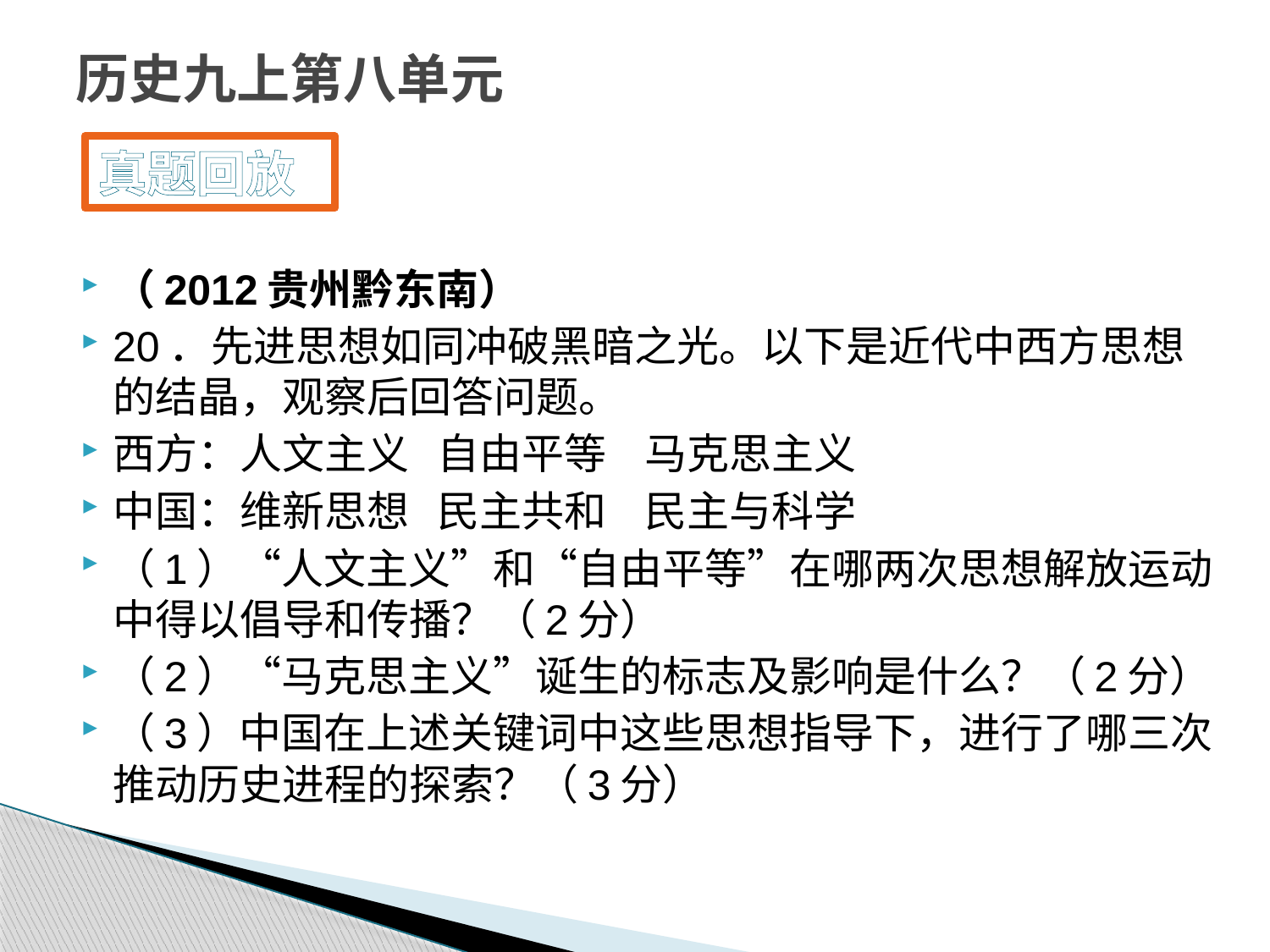

# 历史九上第八单元
真题回放
（2012贵州黔东南）
20．先进思想如同冲破黑暗之光。以下是近代中西方思想的结晶，观察后回答问题。
西方：人文主义   自由平等    马克思主义
中国：维新思想   民主共和    民主与科学
（1）“人文主义”和“自由平等”在哪两次思想解放运动中得以倡导和传播？（2分）
（2）“马克思主义”诞生的标志及影响是什么？（2分）
（3）中国在上述关键词中这些思想指导下，进行了哪三次推动历史进程的探索？（3分）